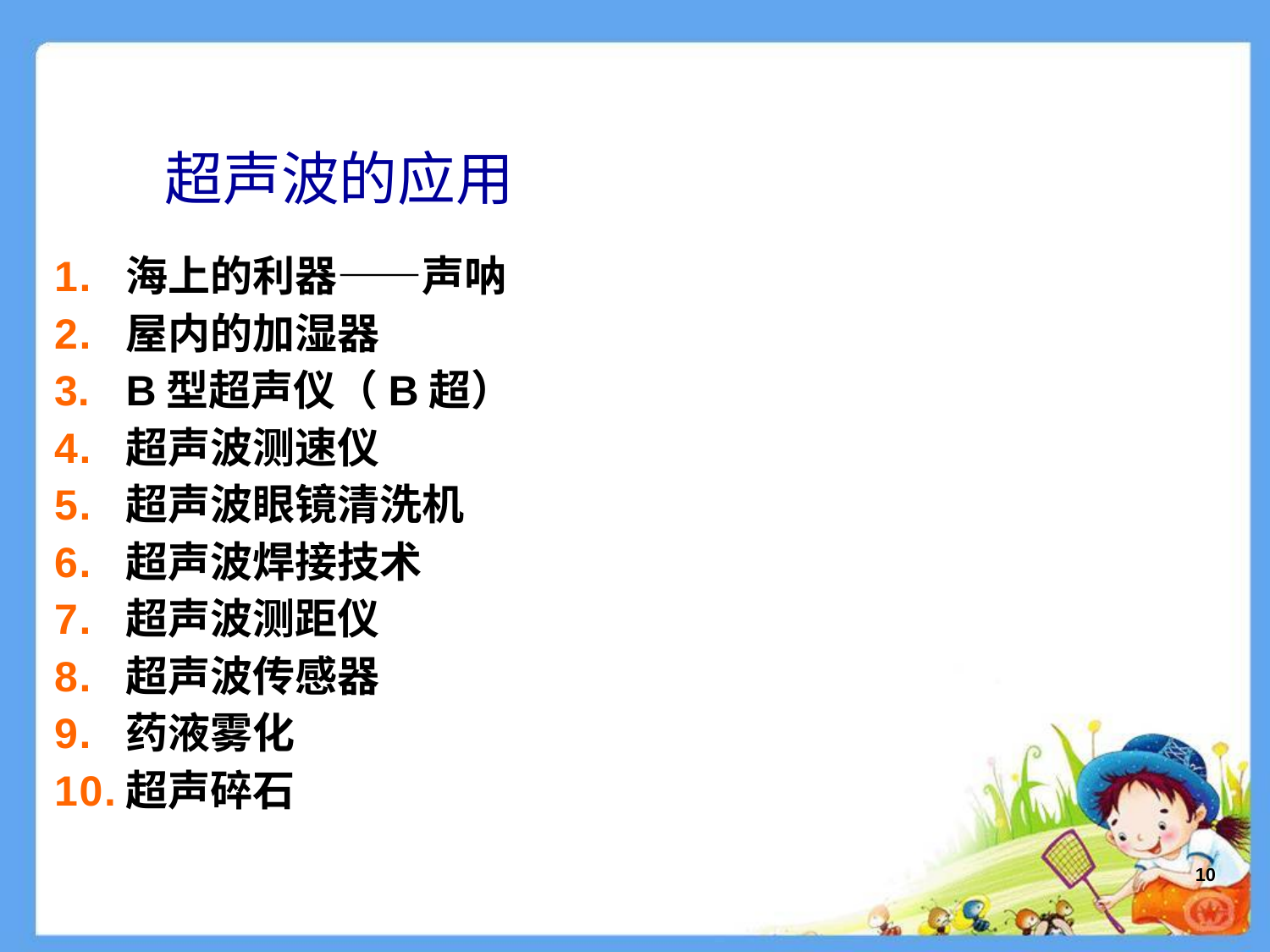

# 超声波的应用
海上的利器——声呐
屋内的加湿器
B型超声仪（B超）
超声波测速仪
超声波眼镜清洗机
超声波焊接技术
超声波测距仪
超声波传感器
药液雾化
超声碎石
10